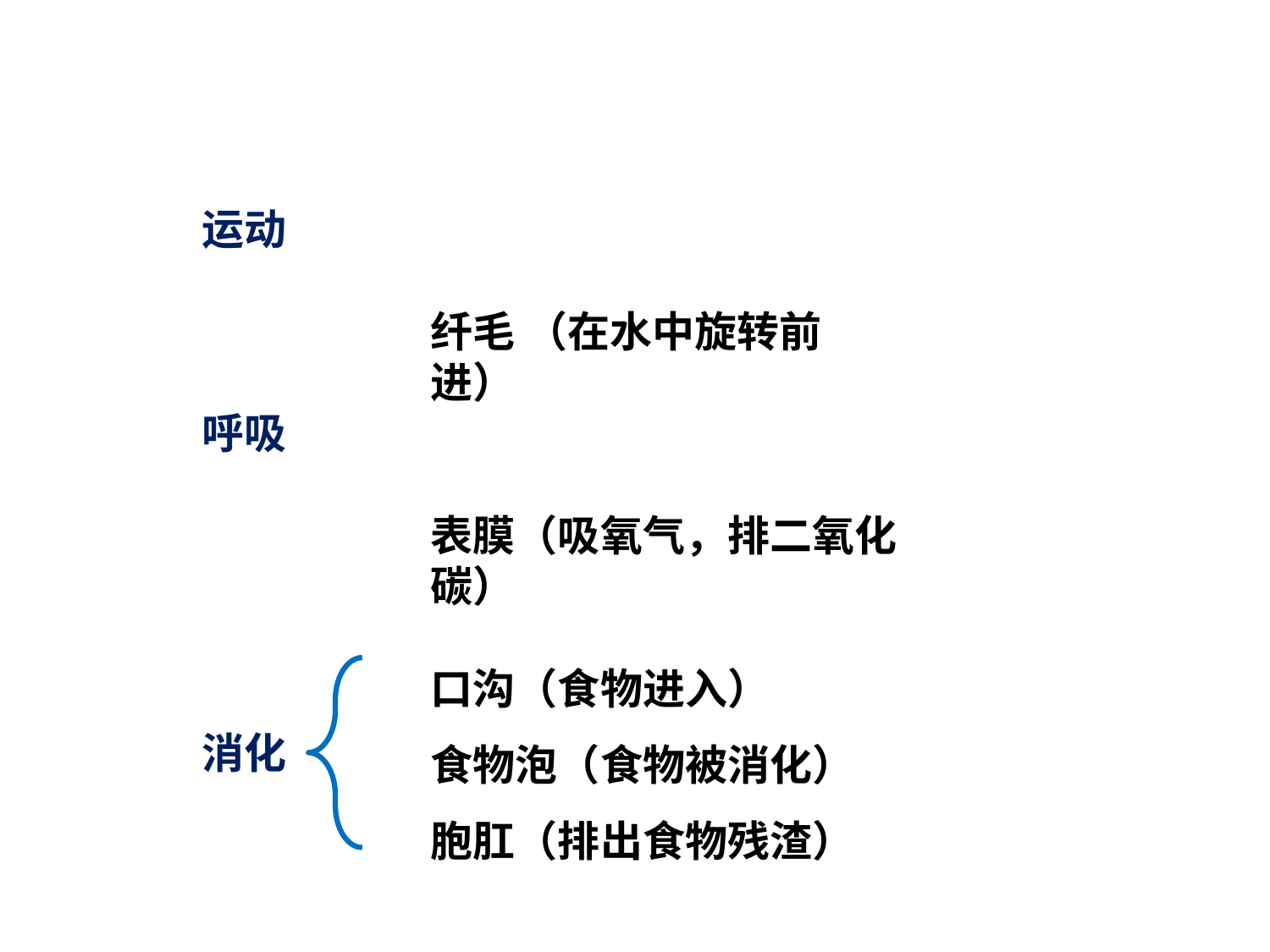

运动
纤毛 （在水中旋转前进）
呼吸
表膜（吸氧气，排二氧化碳）
口沟（食物进入）
食物泡（食物被消化）
胞肛（排出食物残渣）

消化